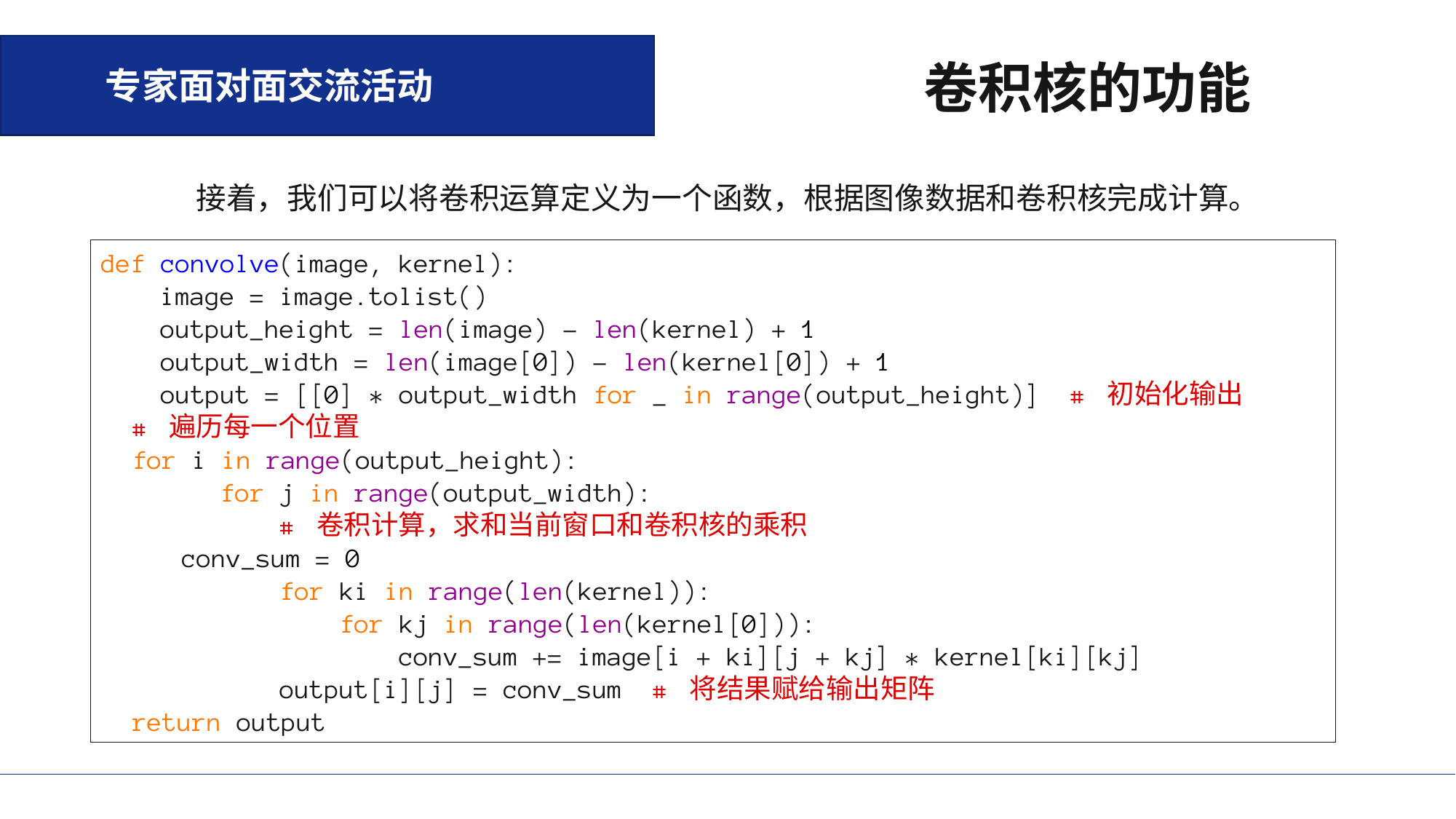

专家面对面交流活动
卷积核的功能
接着，我们可以将卷积运算定义为一个函数，根据图像数据和卷积核完成计算。
def convolve(image, kernel):
    image = image.tolist()
    output_height = len(image) - len(kernel) + 1
    output_width = len(image[0]) - len(kernel[0]) + 1
    output = [[0] * output_width for _ in range(output_height)]  # 初始化输出
    # 遍历每一个位置
    for i in range(output_height):
        for j in range(output_width):
            # 卷积计算，求和当前窗口和卷积核的乘积
            conv_sum = 0
            for ki in range(len(kernel)):
                for kj in range(len(kernel[0])):
                    conv_sum += image[i + ki][j + kj] * kernel[ki][kj]
            output[i][j] = conv_sum  # 将结果赋给输出矩阵
    return output